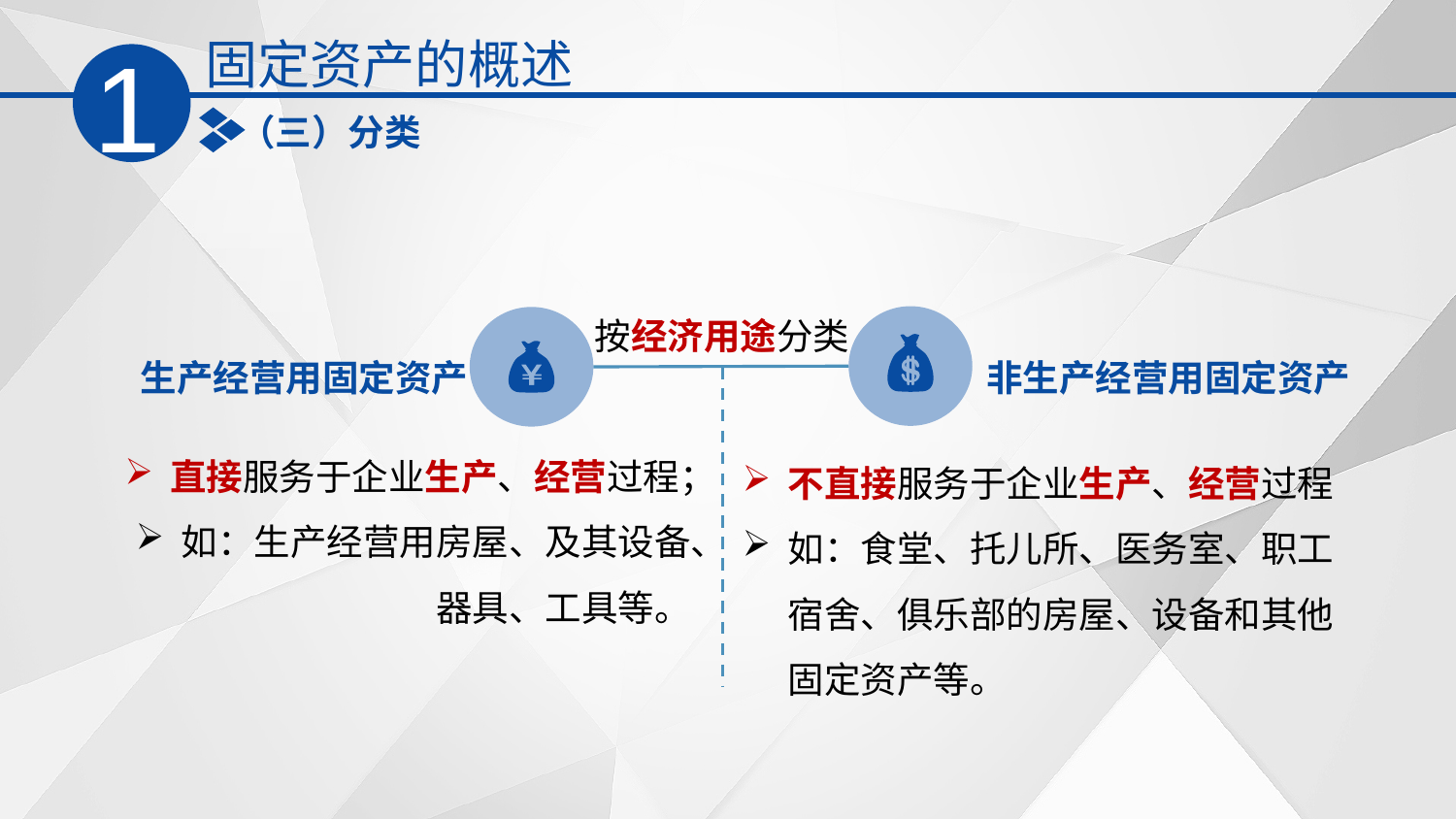

固定资产的概述
1

（三）分类

按经济用途分类

生产经营用固定资产
非生产经营用固定资产
直接服务于企业生产、经营过程；
如：生产经营用房屋、及其设备、器具、工具等。
不直接服务于企业生产、经营过程
如：食堂、托儿所、医务室、职工宿舍、俱乐部的房屋、设备和其他固定资产等。